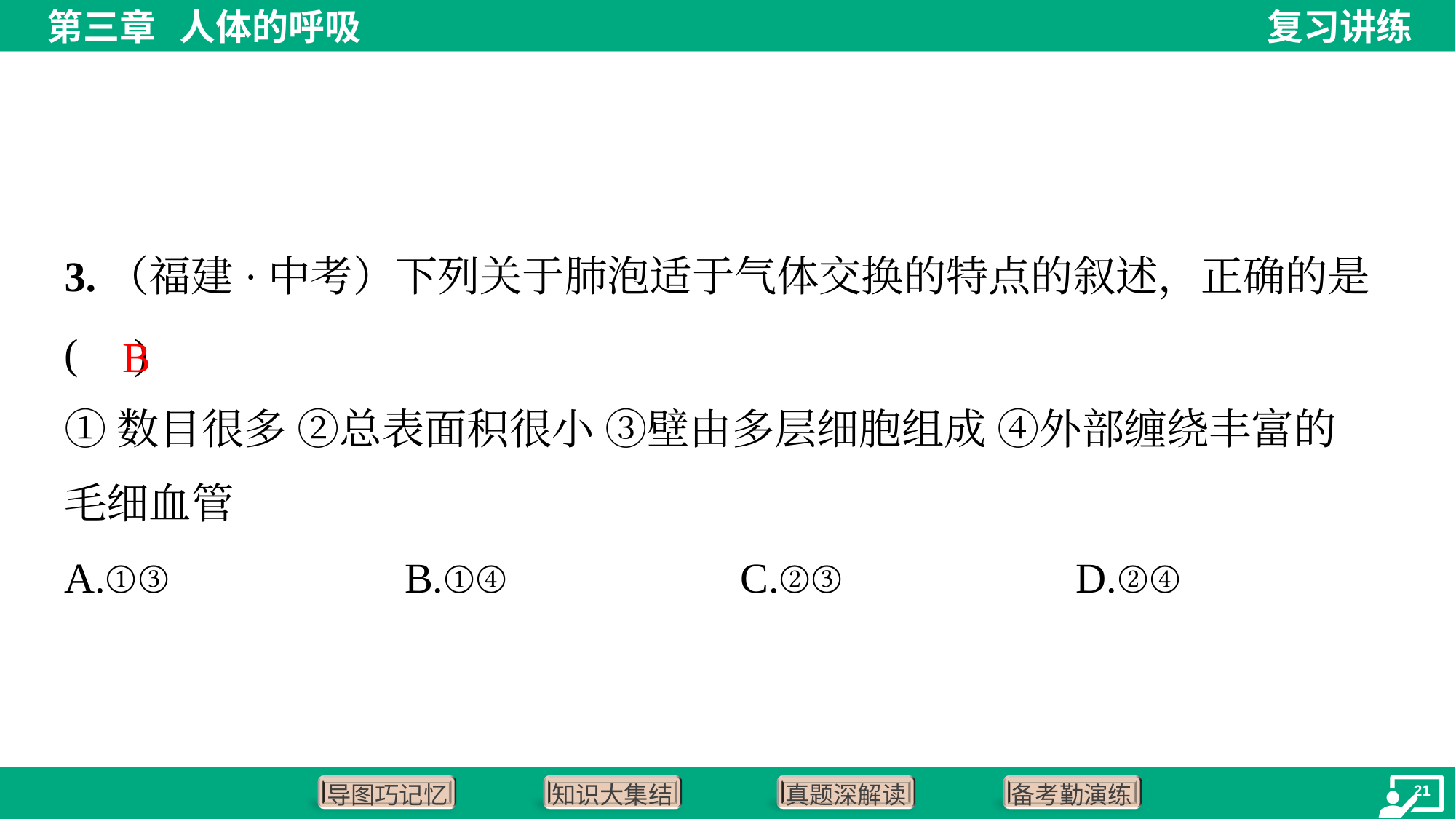

3.（福建·中考）下列关于肺泡适于气体交换的特点的叙述，正确的是(     )
B
①数目很多 ②总表面积很小 ③壁由多层细胞组成 ④外部缠绕丰富的
毛细血管
A.①③	B.①④	C.②③	D.②④